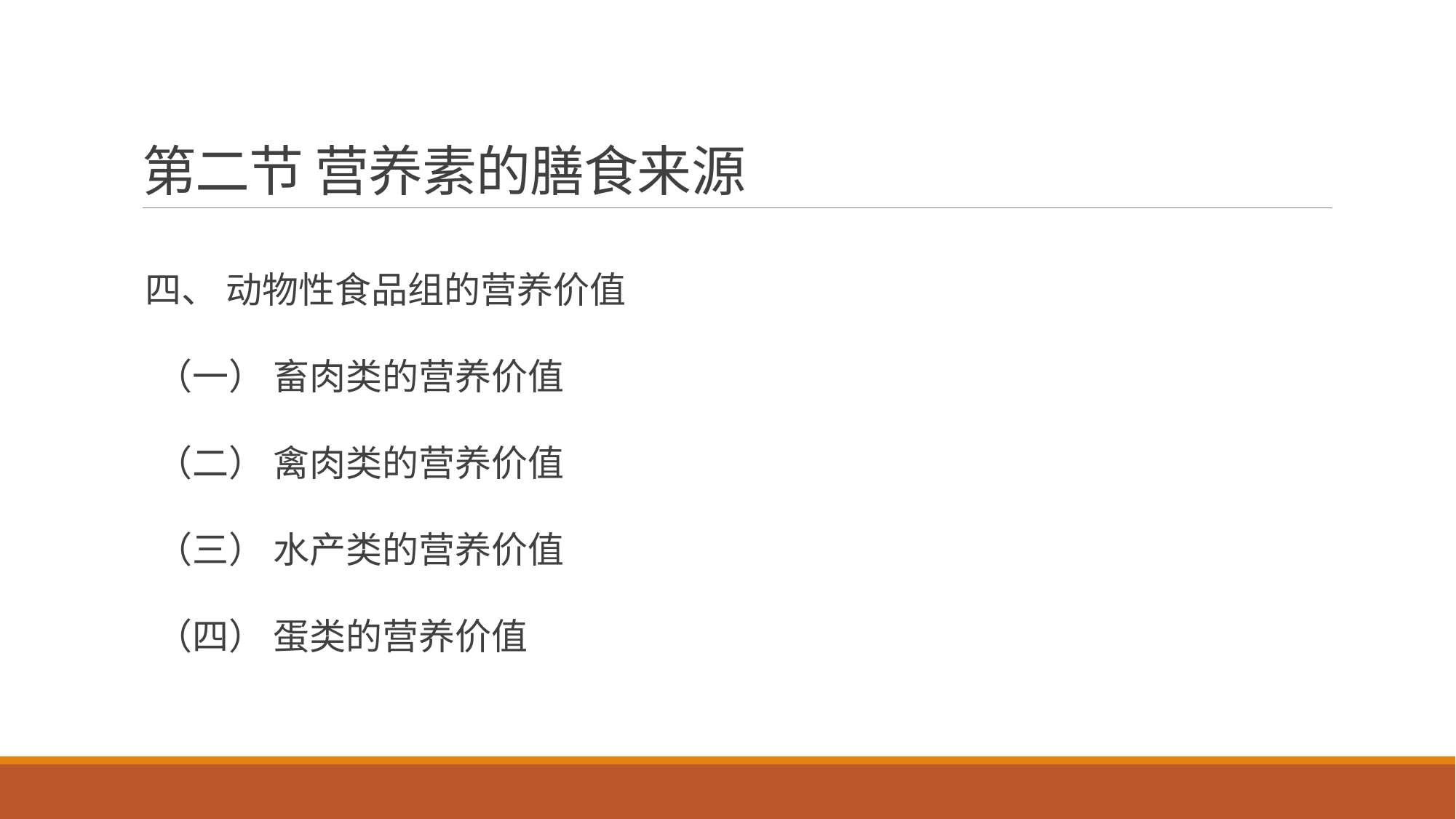

# 第二节 营养素的膳食来源
四、 动物性食品组的营养价值
（一） 畜肉类的营养价值
（二） 禽肉类的营养价值
（三） 水产类的营养价值
（四） 蛋类的营养价值